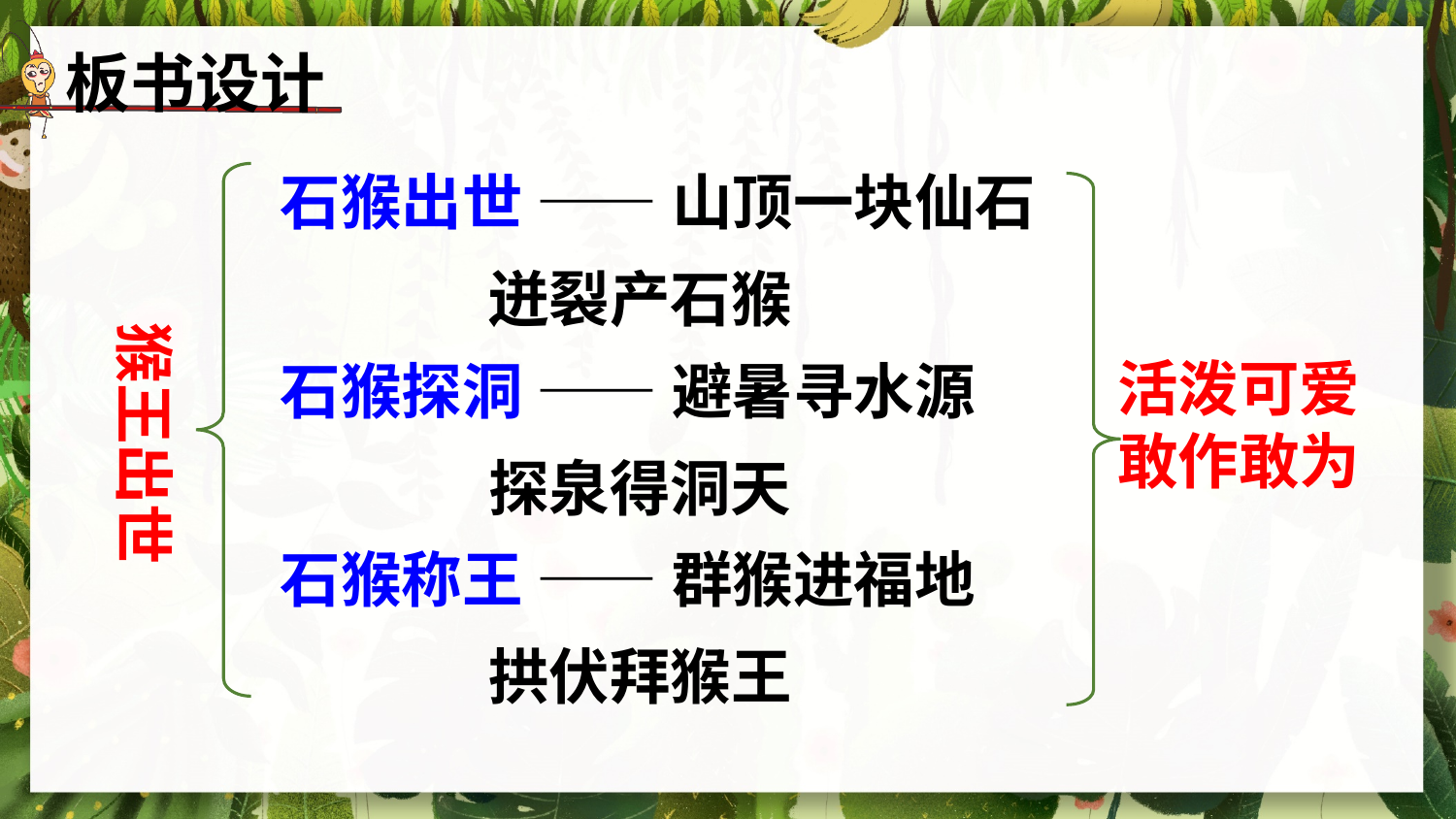

板书设计
石猴出世 —— 山顶一块仙石
              迸裂产石猴

猴王出世
活泼可爱
敢作敢为
石猴探洞 —— 避暑寻水源
              探泉得洞天
石猴称王 —— 群猴进福地
              拱伏拜猴王